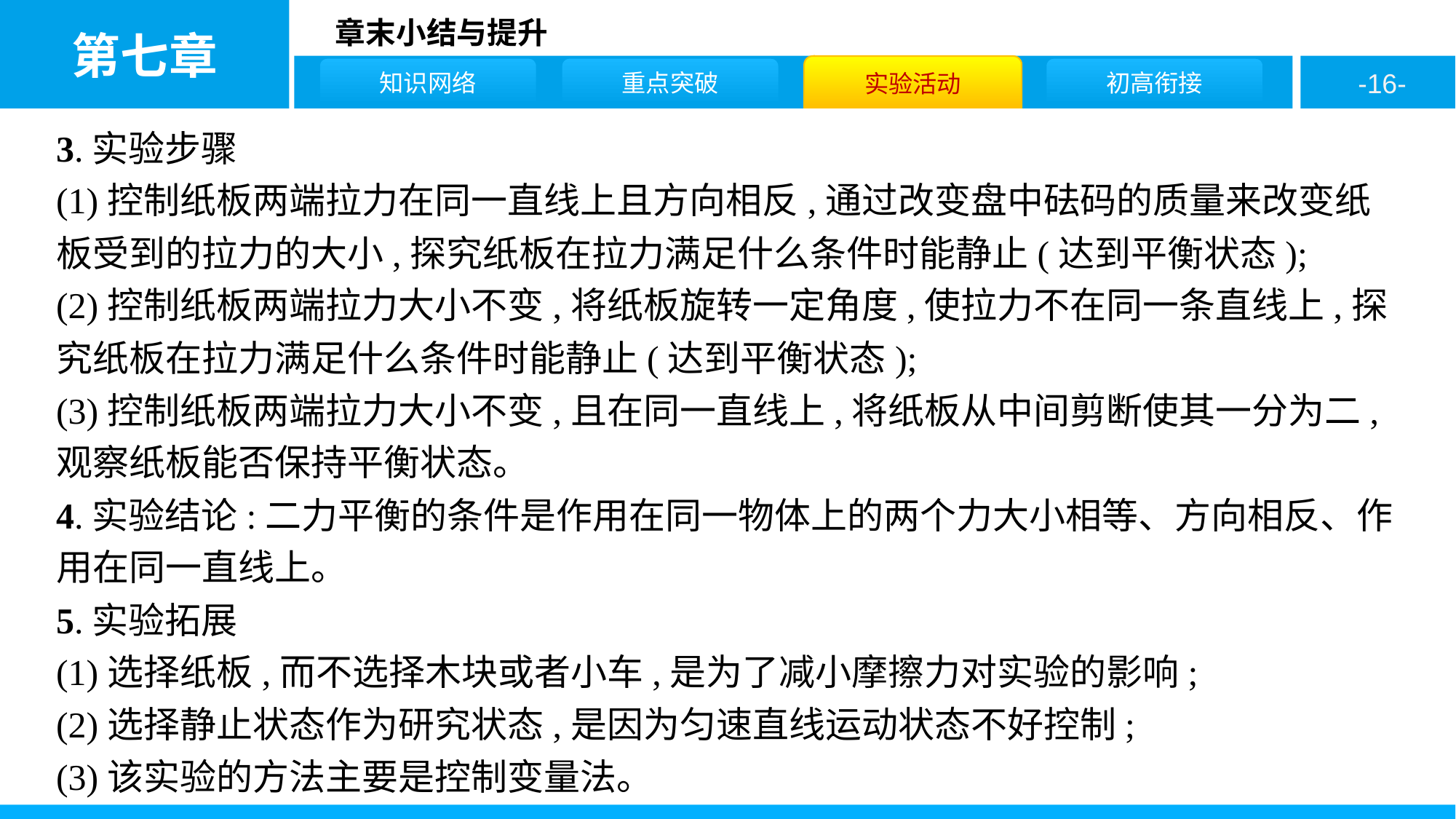

3.实验步骤
(1)控制纸板两端拉力在同一直线上且方向相反,通过改变盘中砝码的质量来改变纸板受到的拉力的大小,探究纸板在拉力满足什么条件时能静止(达到平衡状态);
(2)控制纸板两端拉力大小不变,将纸板旋转一定角度,使拉力不在同一条直线上,探究纸板在拉力满足什么条件时能静止(达到平衡状态);
(3)控制纸板两端拉力大小不变,且在同一直线上,将纸板从中间剪断使其一分为二,观察纸板能否保持平衡状态。
4.实验结论:二力平衡的条件是作用在同一物体上的两个力大小相等、方向相反、作用在同一直线上。
5.实验拓展
(1)选择纸板,而不选择木块或者小车,是为了减小摩擦力对实验的影响;
(2)选择静止状态作为研究状态,是因为匀速直线运动状态不好控制;
(3)该实验的方法主要是控制变量法。